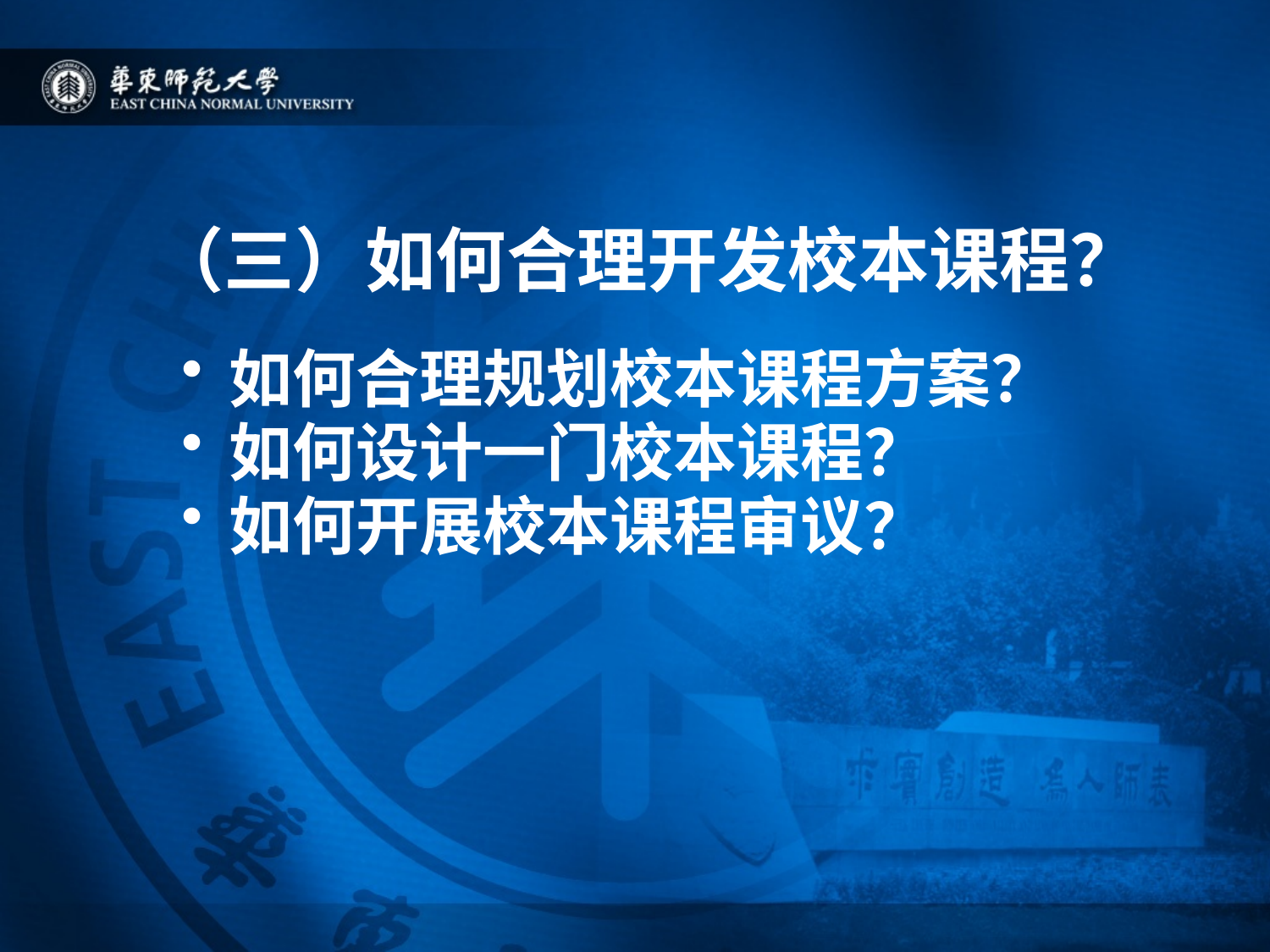

# （三）如何合理开发校本课程？
如何合理规划校本课程方案？
如何设计一门校本课程？
如何开展校本课程审议？